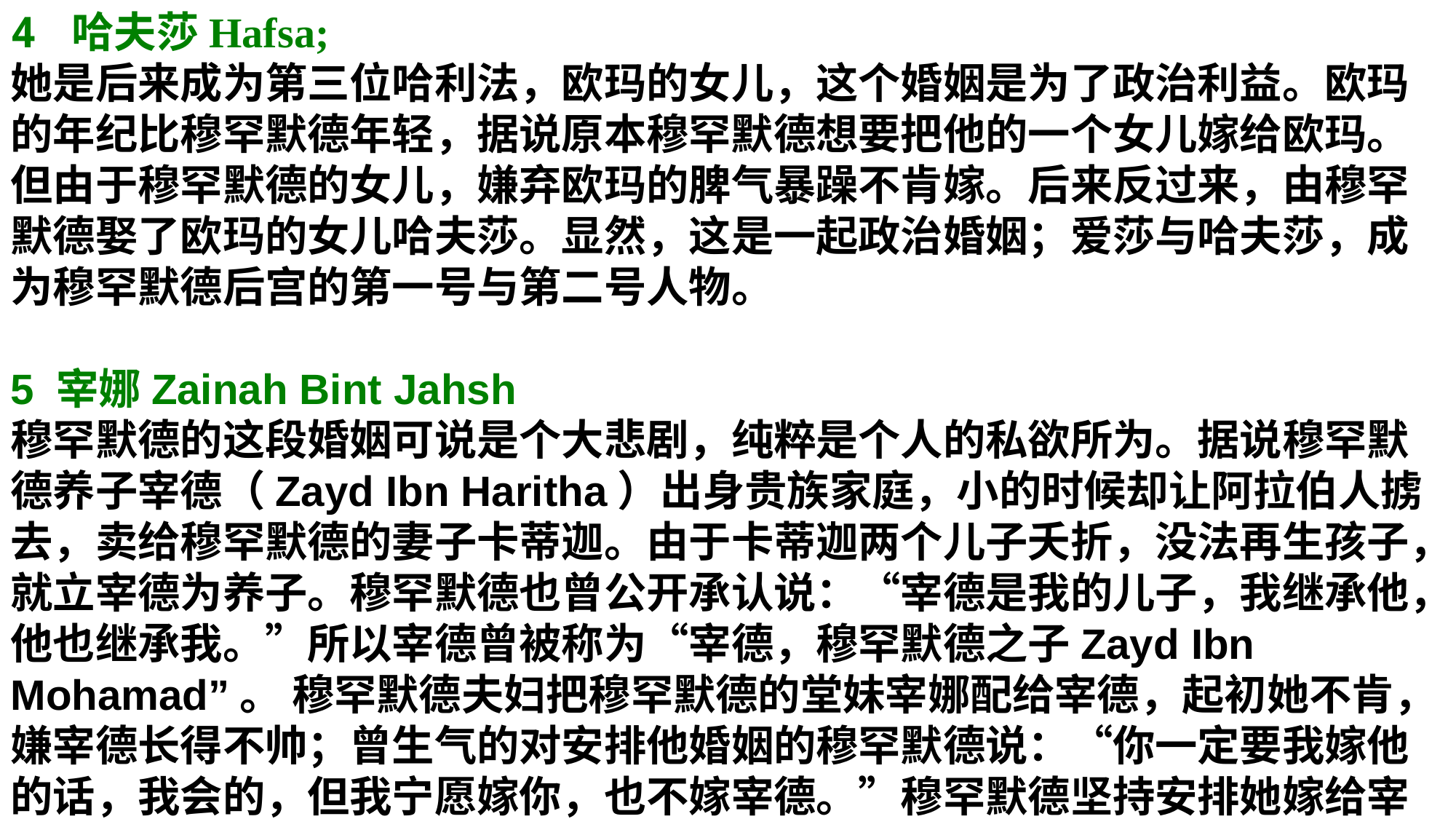

4 哈夫莎Hafsa;
她是后来成为第三位哈利法，欧玛的女儿，这个婚姻是为了政治利益。欧玛的年纪比穆罕默德年轻，据说原本穆罕默德想要把他的一个女儿嫁给欧玛。但由于穆罕默德的女儿，嫌弃欧玛的脾气暴躁不肯嫁。后来反过来，由穆罕默德娶了欧玛的女儿哈夫莎。显然，这是一起政治婚姻；爱莎与哈夫莎，成为穆罕默德后宫的第一号与第二号人物。

5 宰娜Zainah Bint Jahsh
穆罕默德的这段婚姻可说是个大悲剧，纯粹是个人的私欲所为。据说穆罕默德养子宰德（Zayd Ibn Haritha）出身贵族家庭，小的时候却让阿拉伯人掳去，卖给穆罕默德的妻子卡蒂迦。由于卡蒂迦两个儿子夭折，没法再生孩子，就立宰德为养子。穆罕默德也曾公开承认说：“宰德是我的儿子，我继承他，他也继承我。”所以宰德曾被称为“宰德，穆罕默德之子Zayd Ibn Mohamad”。 穆罕默德夫妇把穆罕默德的堂妹宰娜配给宰德，起初她不肯，嫌宰德长得不帅；曾生气的对安排他婚姻的穆罕默德说：“你一定要我嫁他的话，我会的，但我宁愿嫁你，也不嫁宰德。”穆罕默德坚持安排她嫁给宰德。